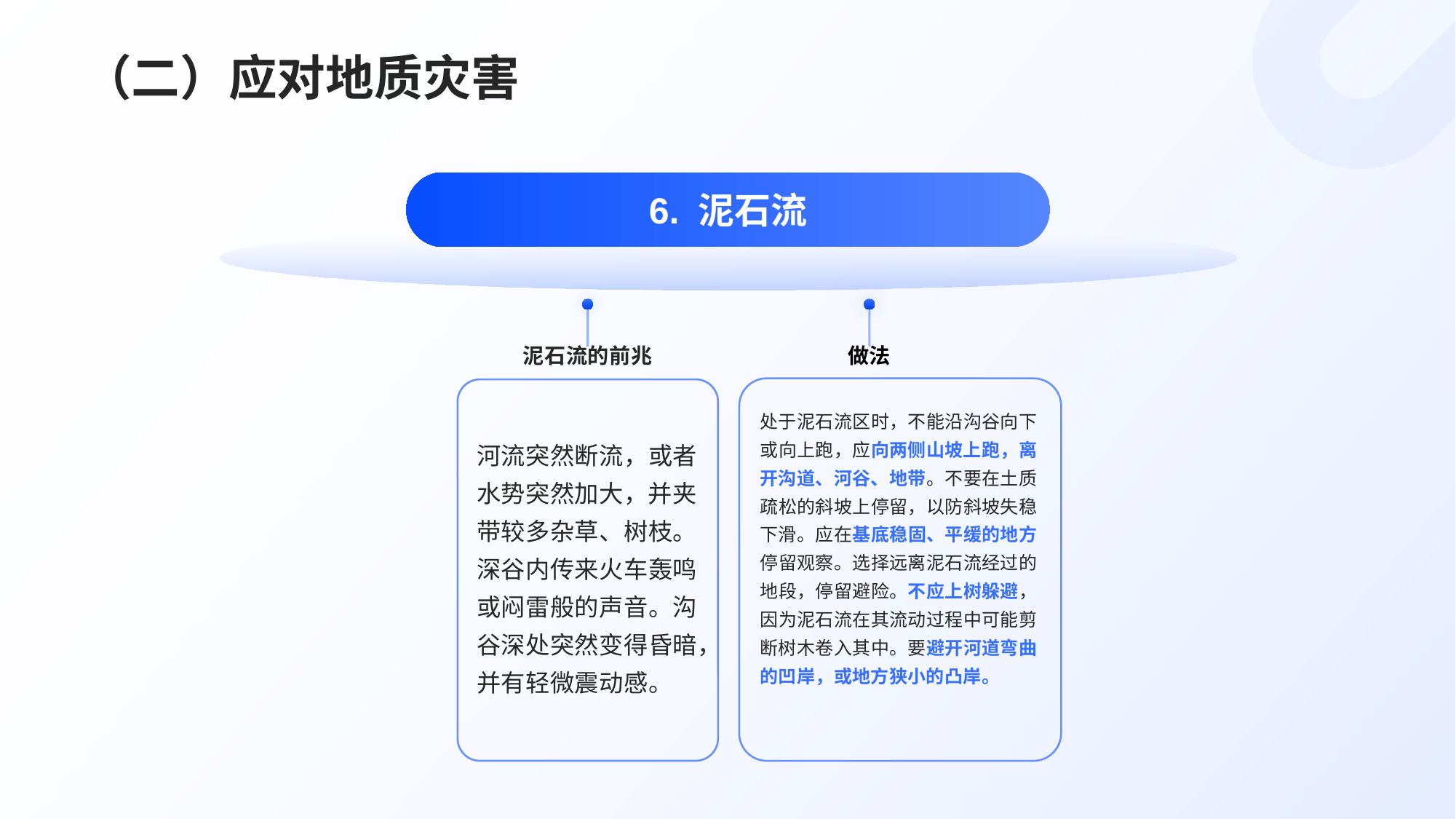

# （二）应对地质灾害
6. 泥石流

泥石流的前兆
做法
处于泥石流区时，不能沿沟谷向下或向上跑，应向两侧山坡上跑，离开沟道、河谷、地带。不要在土质疏松的斜坡上停留，以防斜坡失稳下滑。应在基底稳固、平缓的地方停留观察。选择远离泥石流经过的地段，停留避险。不应上树躲避，因为泥石流在其流动过程中可能剪断树木卷入其中。要避开河道弯曲的凹岸，或地方狭小的凸岸。

河流突然断流，或者水势突然加大，并夹带较多杂草、树枝。深谷内传来火车轰鸣或闷雷般的声音。沟谷深处突然变得昏暗，并有轻微震动感。